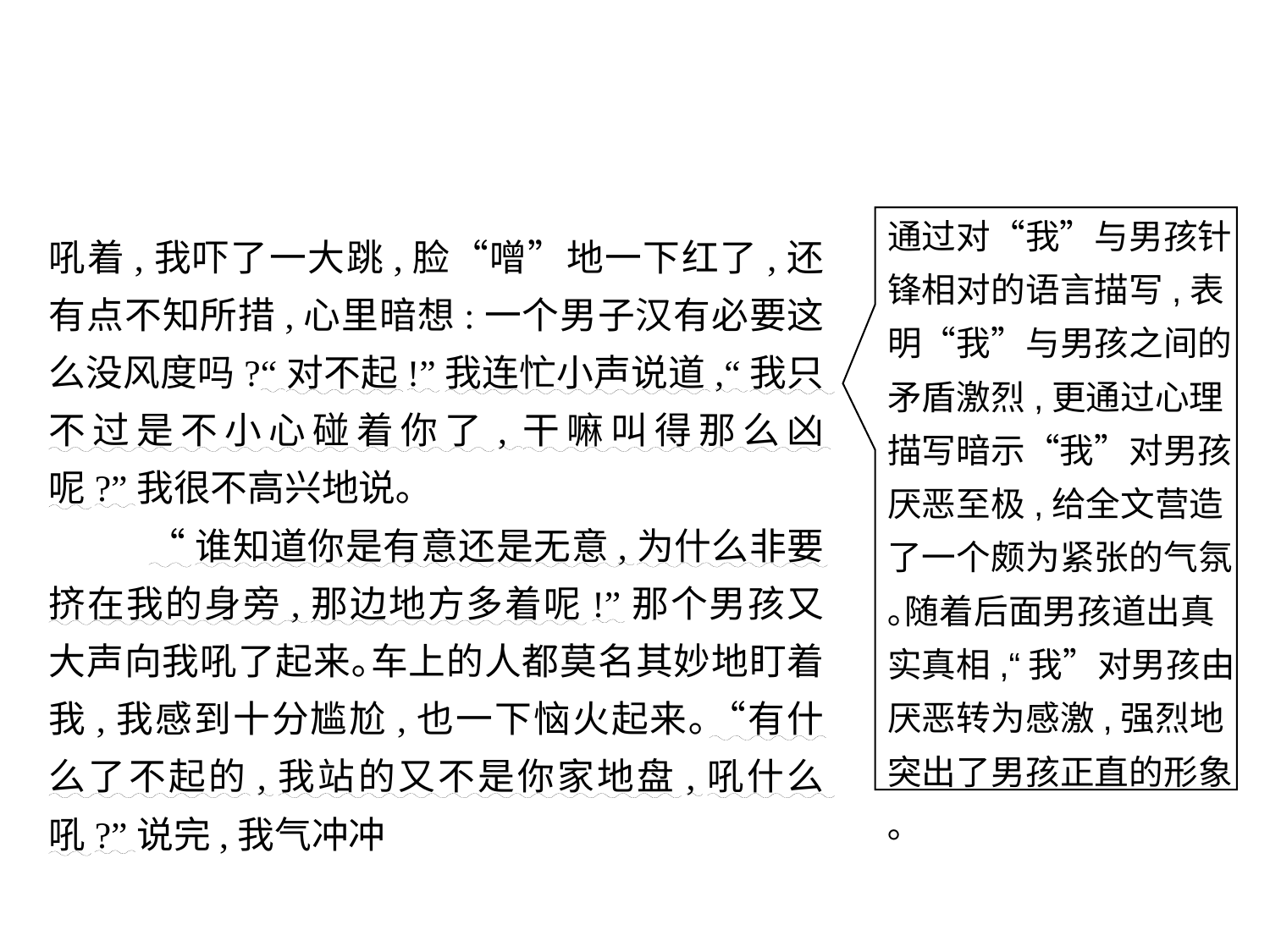

通过对“我”与男孩针锋相对的语言描写,表明“我”与男孩之间的矛盾激烈,更通过心理描写暗示“我”对男孩厌恶至极,给全文营造了一个颇为紧张的气氛｡随着后面男孩道出真实真相,“我”对男孩由厌恶转为感激,强烈地突出了男孩正直的形象｡

吼着,我吓了一大跳,脸“噌”地一下红了,还有点不知所措,心里暗想:一个男子汉有必要这么没风度吗?“对不起!”我连忙小声说道,“我只不过是不小心碰着你了,干嘛叫得那么凶呢?”我很不高兴地说｡
“谁知道你是有意还是无意,为什么非要挤在我的身旁,那边地方多着呢!”那个男孩又大声向我吼了起来｡车上的人都莫名其妙地盯着我,我感到十分尴尬,也一下恼火起来｡“有什么了不起的,我站的又不是你家地盘,吼什么吼?”说完,我气冲冲